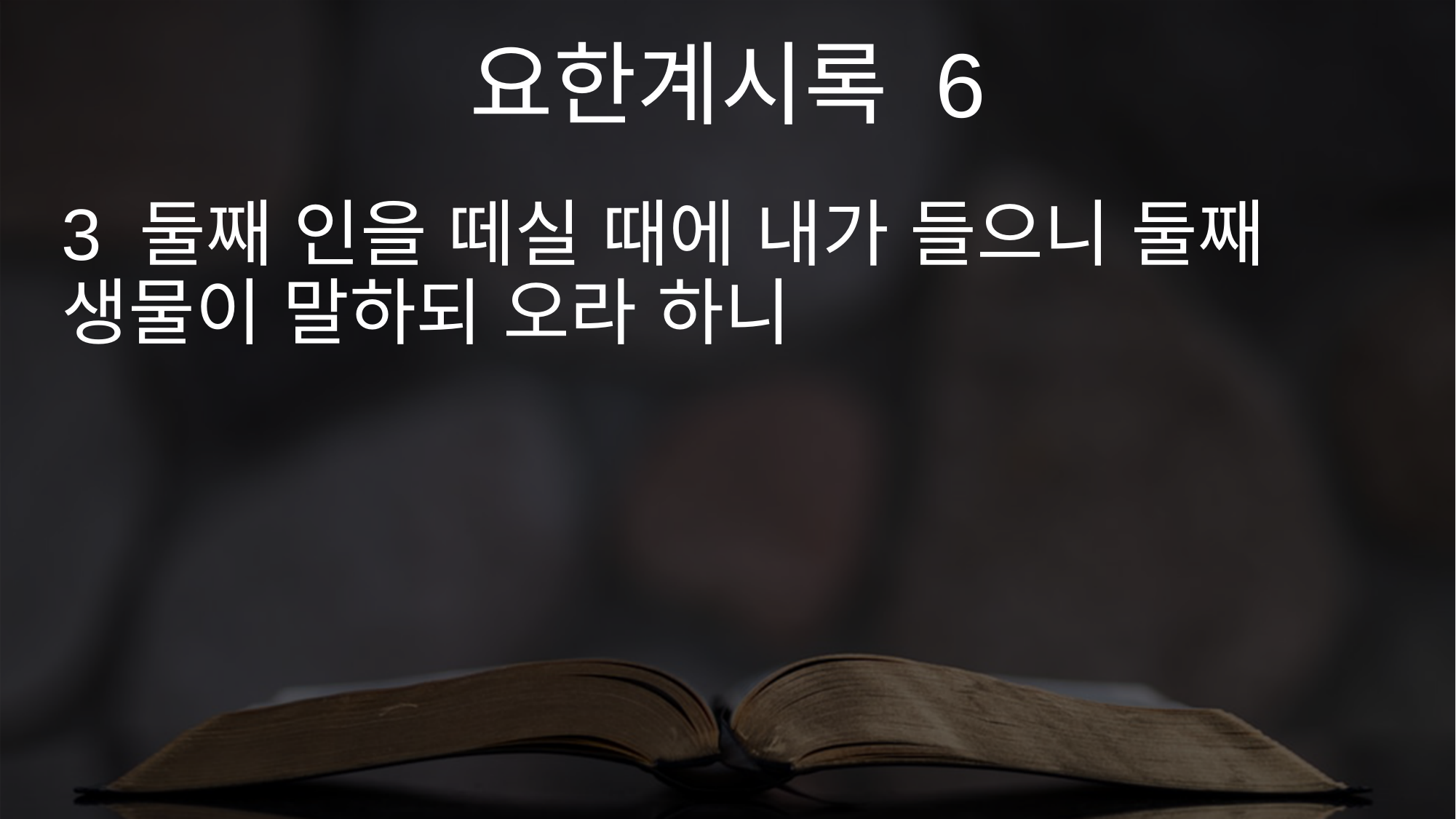

요한계시록 6
3 둘째 인을 떼실 때에 내가 들으니 둘째 생물이 말하되 오라 하니